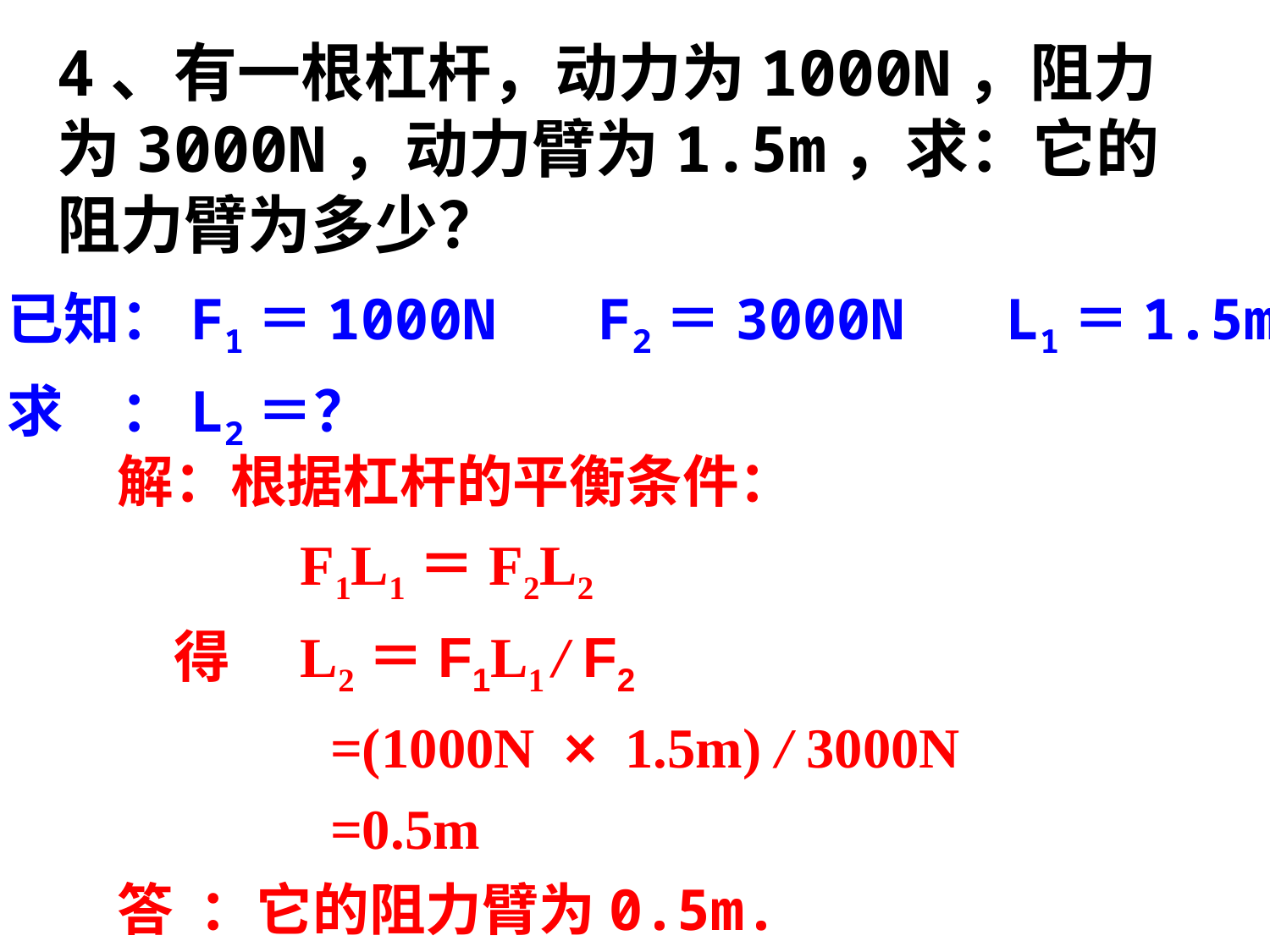

4、有一根杠杆，动力为1000N，阻力为3000N，动力臂为1.5m，求：它的阻力臂为多少？
已知：F1＝1000N   F2＝3000N   L1＝1.5m
求　：L2＝？
解：根据杠杆的平衡条件：
　　　F1L1＝F2L2
　得　L2＝F1L1 / F2
               =(1000N  ×  1.5m) / 3000N
               =0.5m
答  ：它的阻力臂为0.5m.